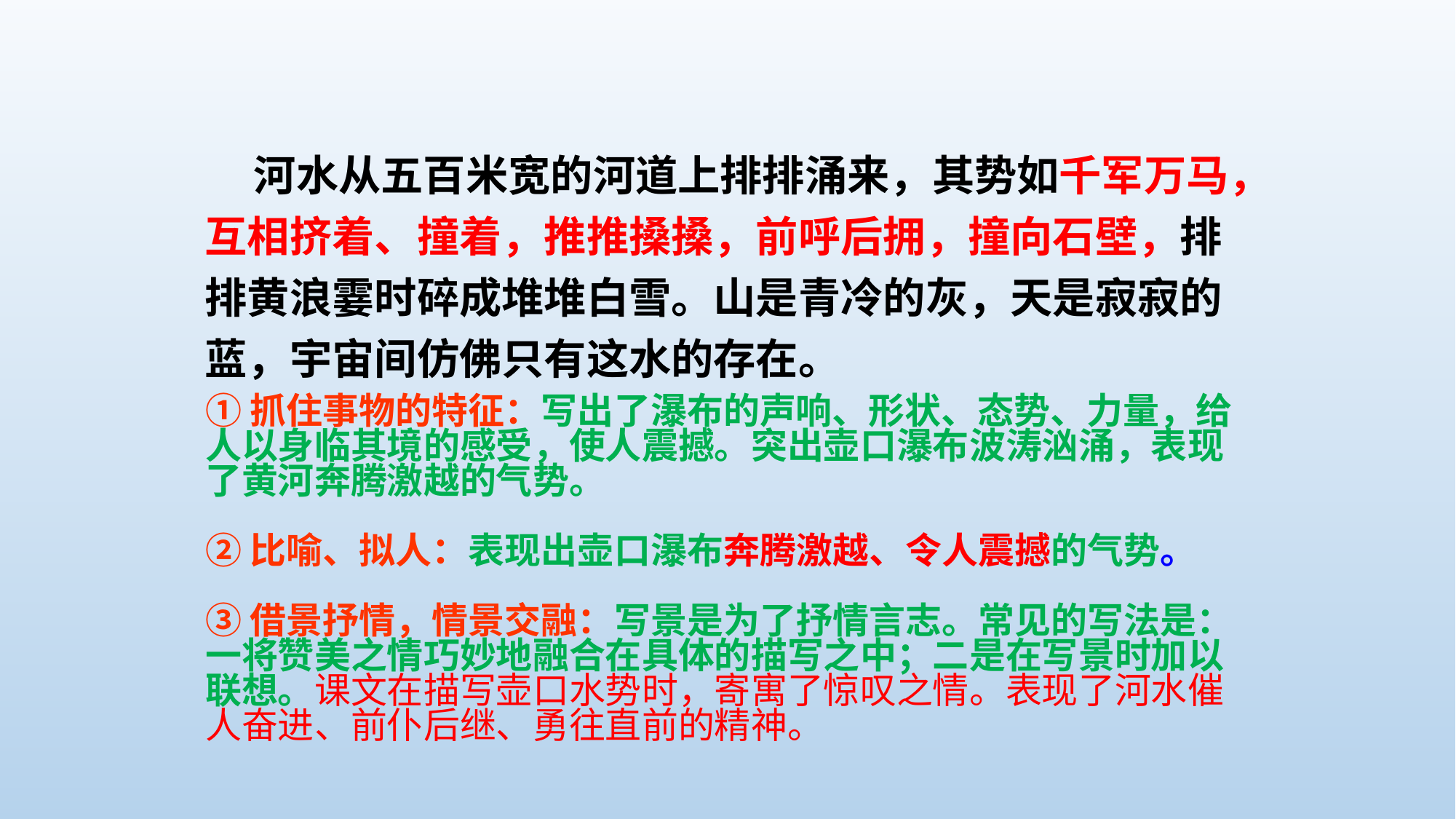

河水从五百米宽的河道上排排涌来，其势如千军万马，互相挤着、撞着，推推搡搡，前呼后拥，撞向石壁，排排黄浪霎时碎成堆堆白雪。山是青冷的灰，天是寂寂的蓝，宇宙间仿佛只有这水的存在。
①抓住事物的特征：写出了瀑布的声响、形状、态势、力量，给人以身临其境的感受，使人震撼。突出壶口瀑布波涛汹涌，表现了黄河奔腾激越的气势。

②比喻、拟人：表现出壶口瀑布奔腾激越、令人震撼的气势。

③借景抒情，情景交融：写景是为了抒情言志。常见的写法是：一将赞美之情巧妙地融合在具体的描写之中；二是在写景时加以联想。课文在描写壶口水势时，寄寓了惊叹之情。表现了河水催人奋进、前仆后继、勇往直前的精神。